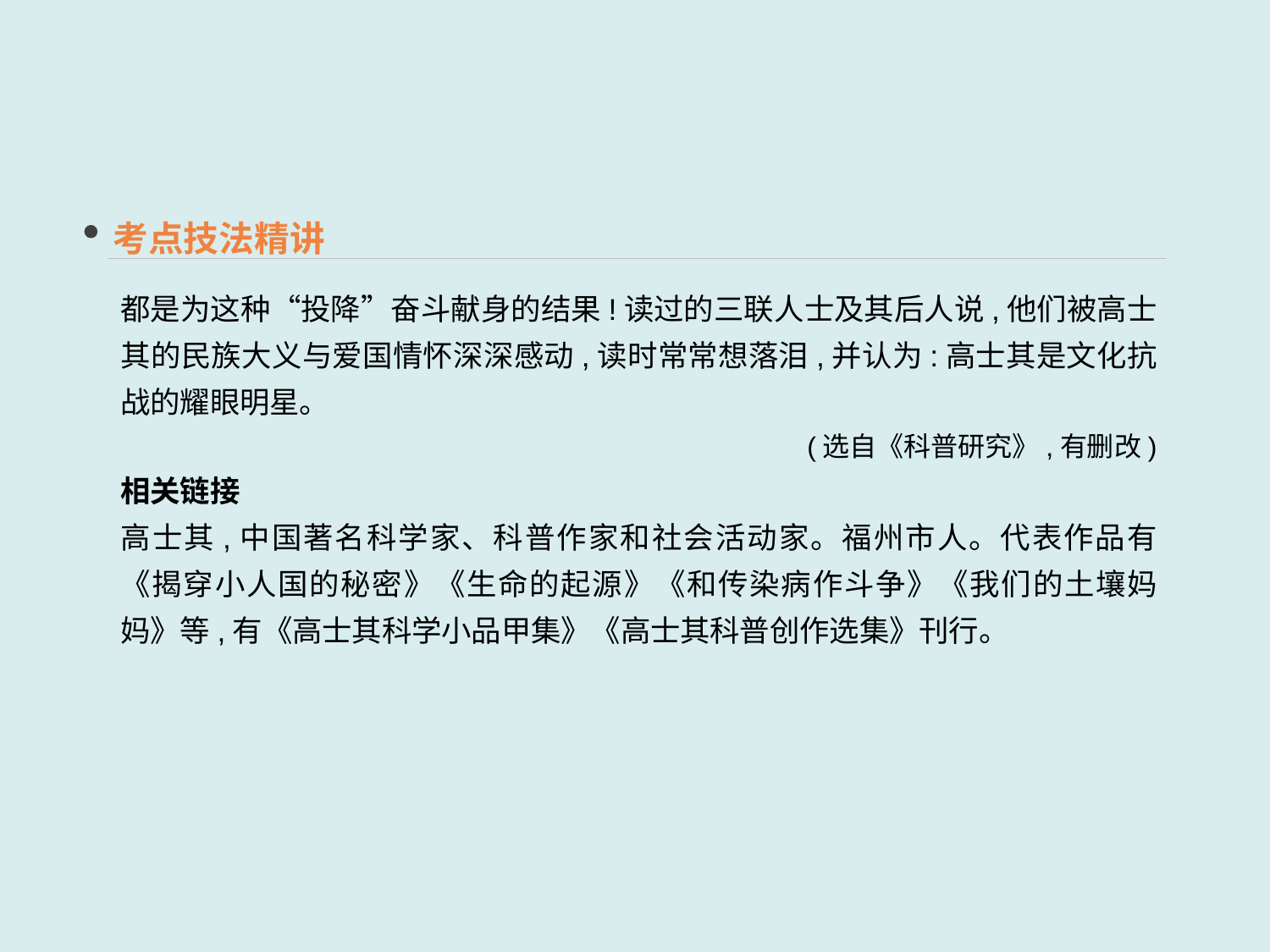

考点技法精讲

都是为这种“投降”奋斗献身的结果!读过的三联人士及其后人说,他们被高士其的民族大义与爱国情怀深深感动,读时常常想落泪,并认为:高士其是文化抗战的耀眼明星。
(选自《科普研究》,有删改)
相关链接
高士其,中国著名科学家、科普作家和社会活动家。福州市人。代表作品有《揭穿小人国的秘密》《生命的起源》《和传染病作斗争》《我们的土壤妈妈》等,有《高士其科学小品甲集》《高士其科普创作选集》刊行。